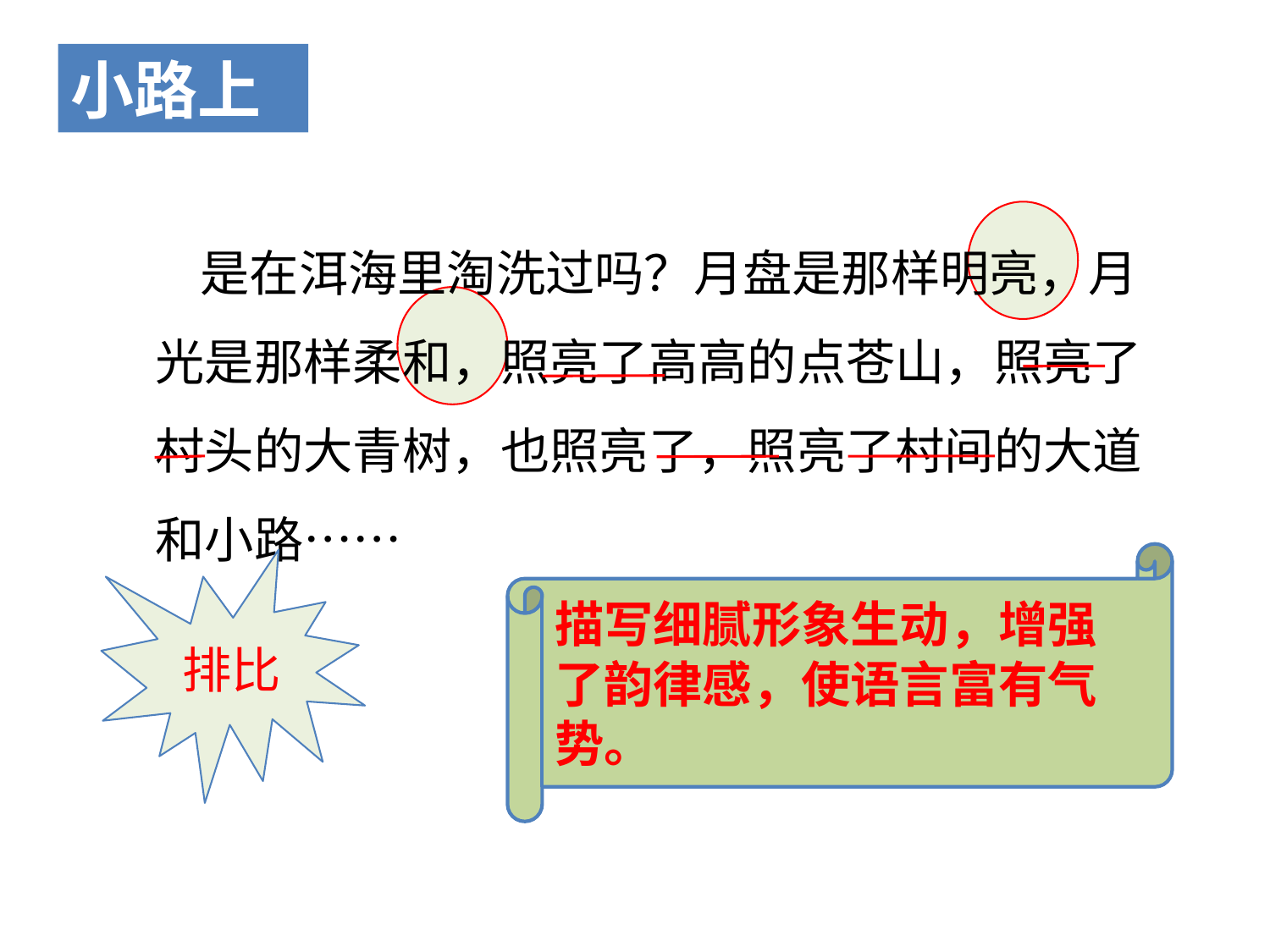

小路上

   是在洱海里淘洗过吗？月盘是那样明亮，月光是那样柔和，照亮了高高的点苍山，照亮了村头的大青树，也照亮了，照亮了村间的大道和小路……

描写细腻形象生动，增强了韵律感，使语言富有气势。
排比